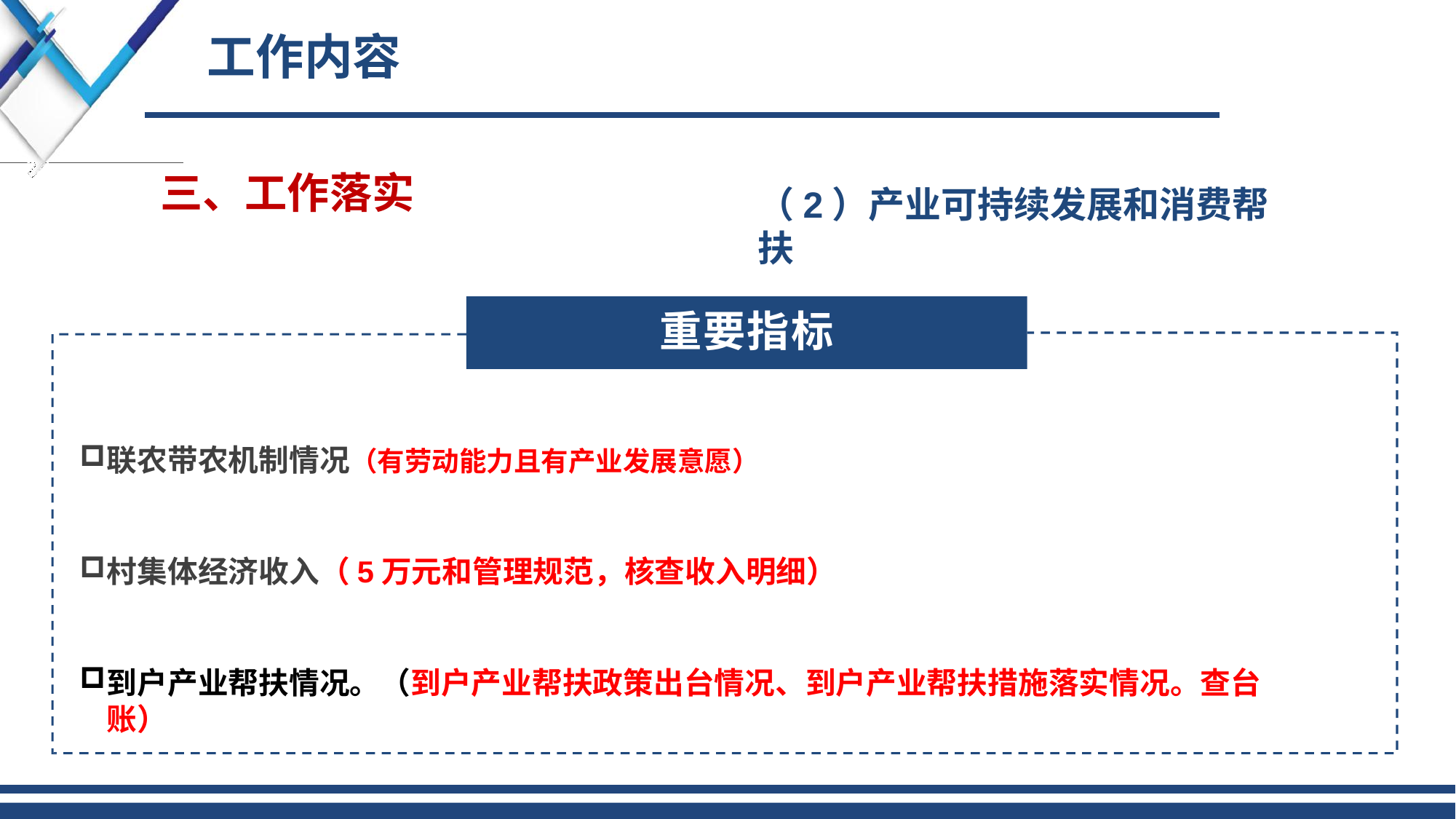

# 工作内容

三、工作落实
（2）产业可持续发展和消费帮扶

重要指标

联农带农机制情况（有劳动能力且有产业发展意愿）

村集体经济收入（5万元和管理规范，核查收入明细）

到户产业帮扶情况。（到户产业帮扶政策出台情况、到户产业帮扶措施落实情况。查台账）